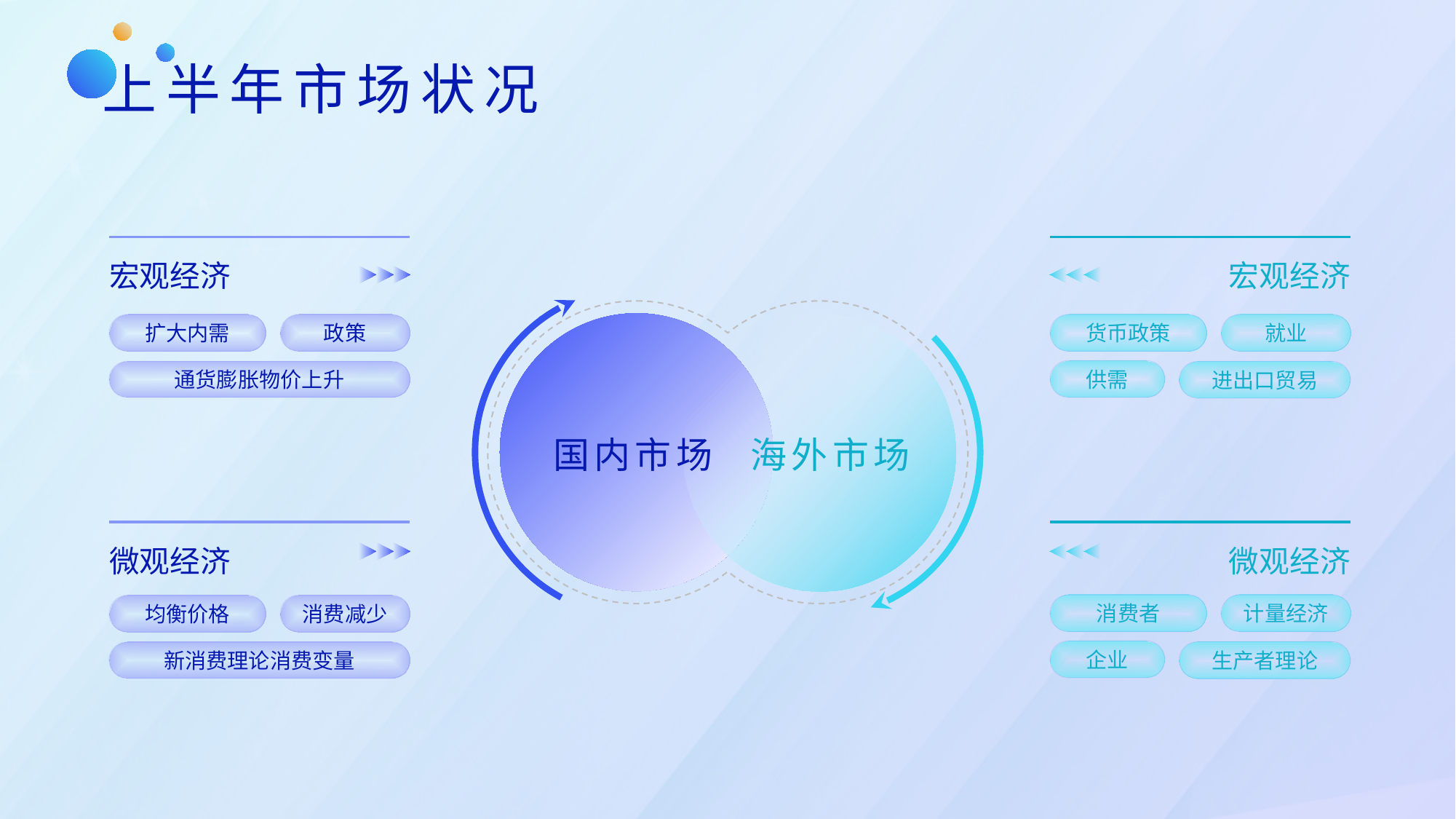

# 上半年市场状况
宏观经济
宏观经济

国内市场
海外市场
扩大内需
政策
货币政策
就业
供需
进出口贸易
通货膨胀物价上升
微观经济

微观经济
消费者
计量经济
均衡价格
消费减少
企业
生产者理论
新消费理论消费变量